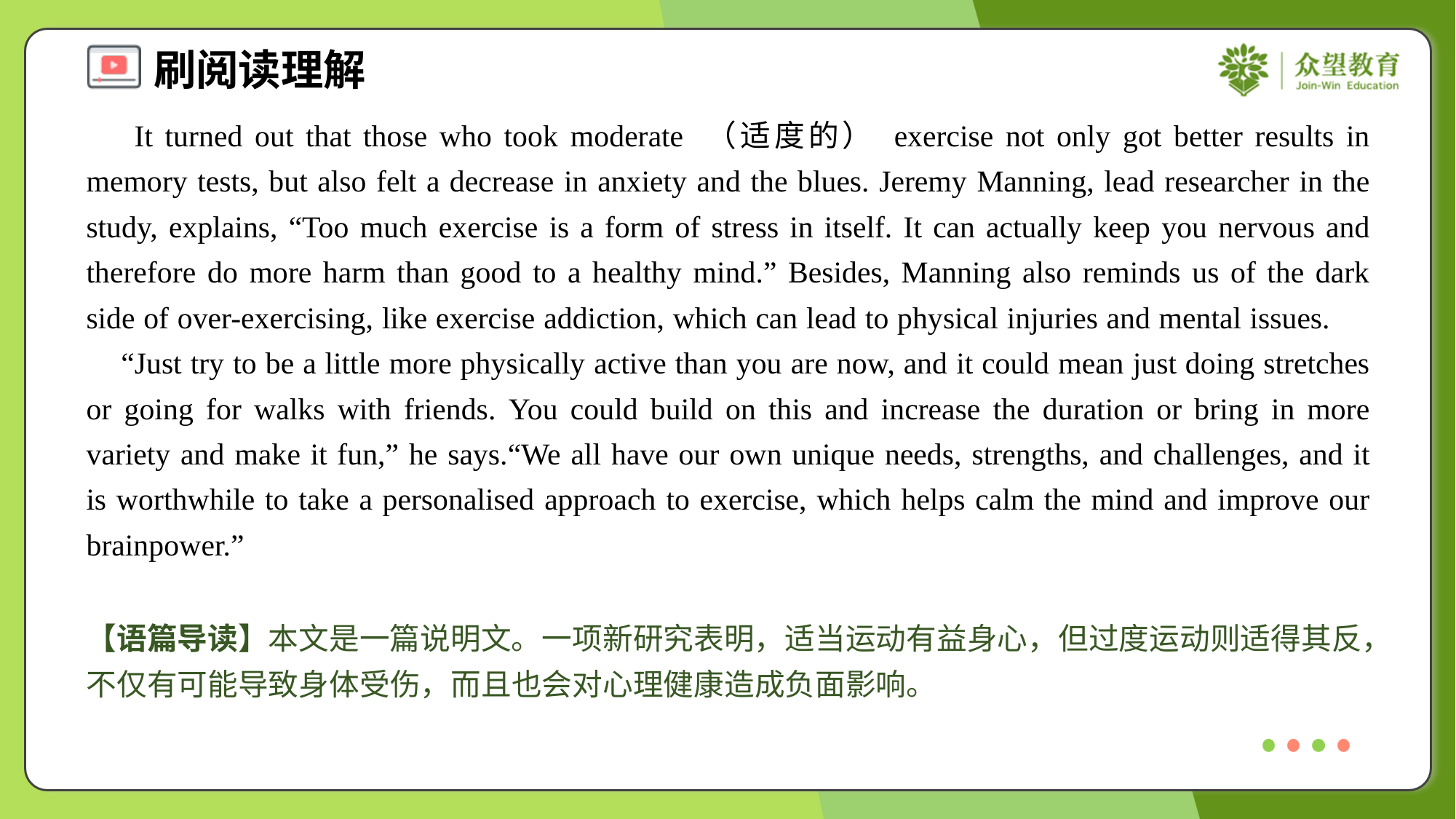

It turned out that those who took moderate （适度的） exercise not only got better results in memory tests, but also felt a decrease in anxiety and the blues. Jeremy Manning, lead researcher in the study, explains, “Too much exercise is a form of stress in itself. It can actually keep you nervous and therefore do more harm than good to a healthy mind.” Besides, Manning also reminds us of the dark side of over-exercising, like exercise addiction, which can lead to physical injuries and mental issues.
    “Just try to be a little more physically active than you are now, and it could mean just doing stretches or going for walks with friends. You could build on this and increase the duration or bring in more variety and make it fun,” he says.“We all have our own unique needs, strengths, and challenges, and it is worthwhile to take a personalised approach to exercise, which helps calm the mind and improve our brainpower.”
【语篇导读】本文是一篇说明文。一项新研究表明，适当运动有益身心，但过度运动则适得其反，不仅有可能导致身体受伤，而且也会对心理健康造成负面影响。